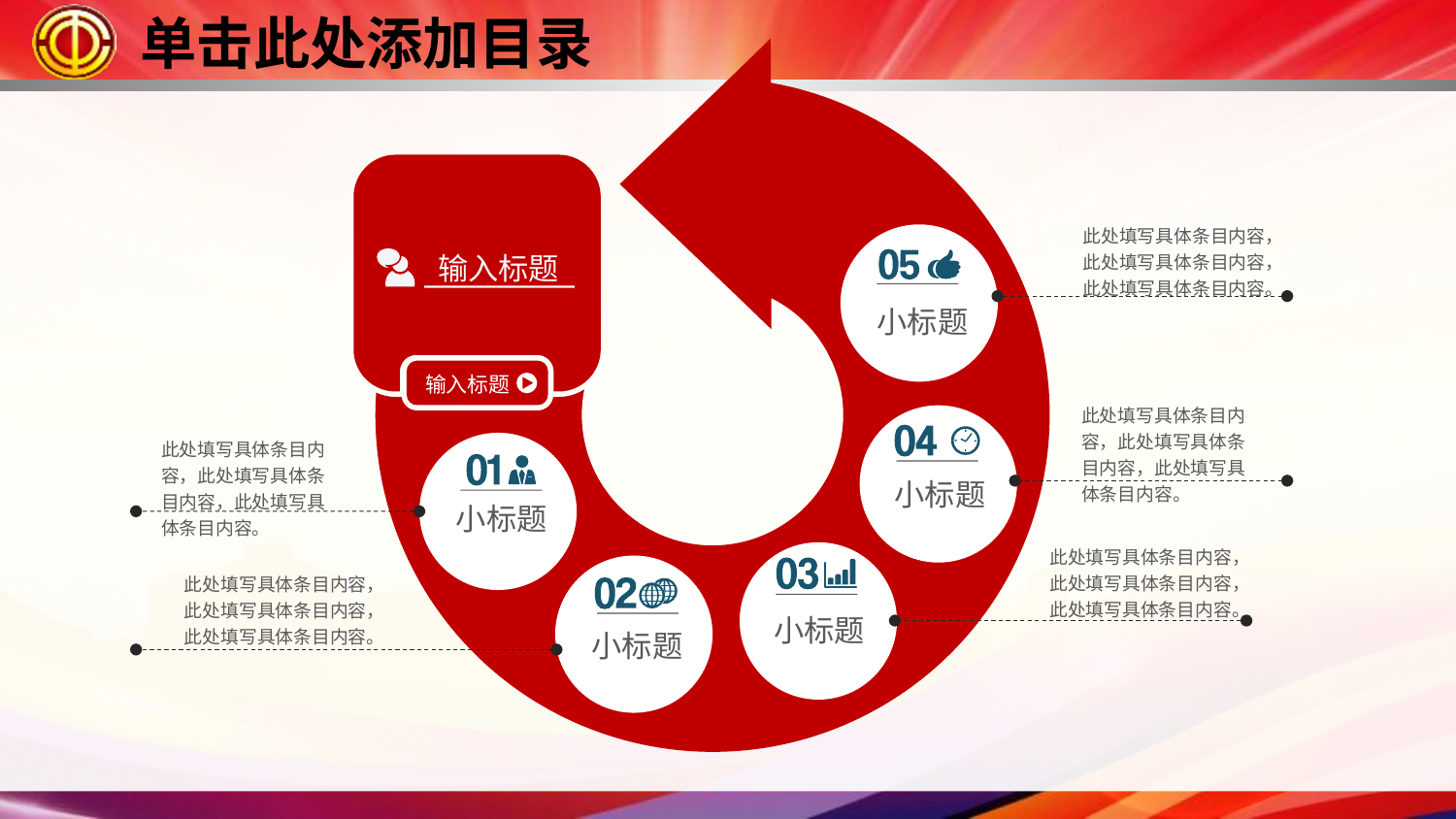

此处填写具体条目内容，此处填写具体条目内容，此处填写具体条目内容。

小标题
输入标题

输入标题

此处填写具体条目内容，此处填写具体条目内容，此处填写具体条目内容。

小标题
此处填写具体条目内容，此处填写具体条目内容，此处填写具体条目内容。

小标题
此处填写具体条目内容，此处填写具体条目内容，此处填写具体条目内容。

小标题

小标题
此处填写具体条目内容，此处填写具体条目内容，此处填写具体条目内容。